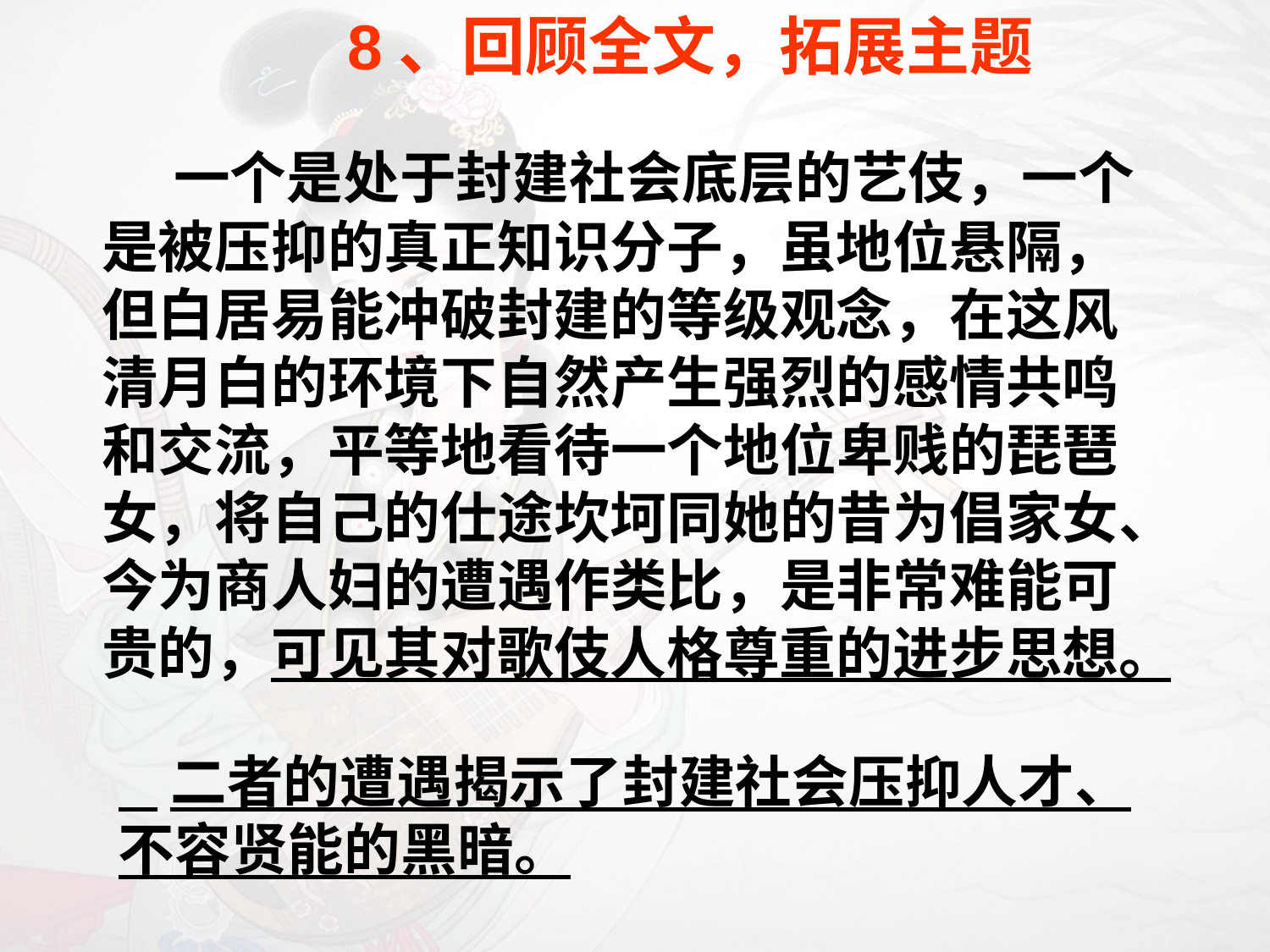

8、回顾全文，拓展主题
    一个是处于封建社会底层的艺伎，一个是被压抑的真正知识分子，虽地位悬隔，但白居易能冲破封建的等级观念，在这风清月白的环境下自然产生强烈的感情共鸣和交流，平等地看待一个地位卑贱的琵琶女，将自己的仕途坎坷同她的昔为倡家女、今为商人妇的遭遇作类比，是非常难能可贵的，可见其对歌伎人格尊重的进步思想。
   二者的遭遇揭示了封建社会压抑人才、不容贤能的黑暗。